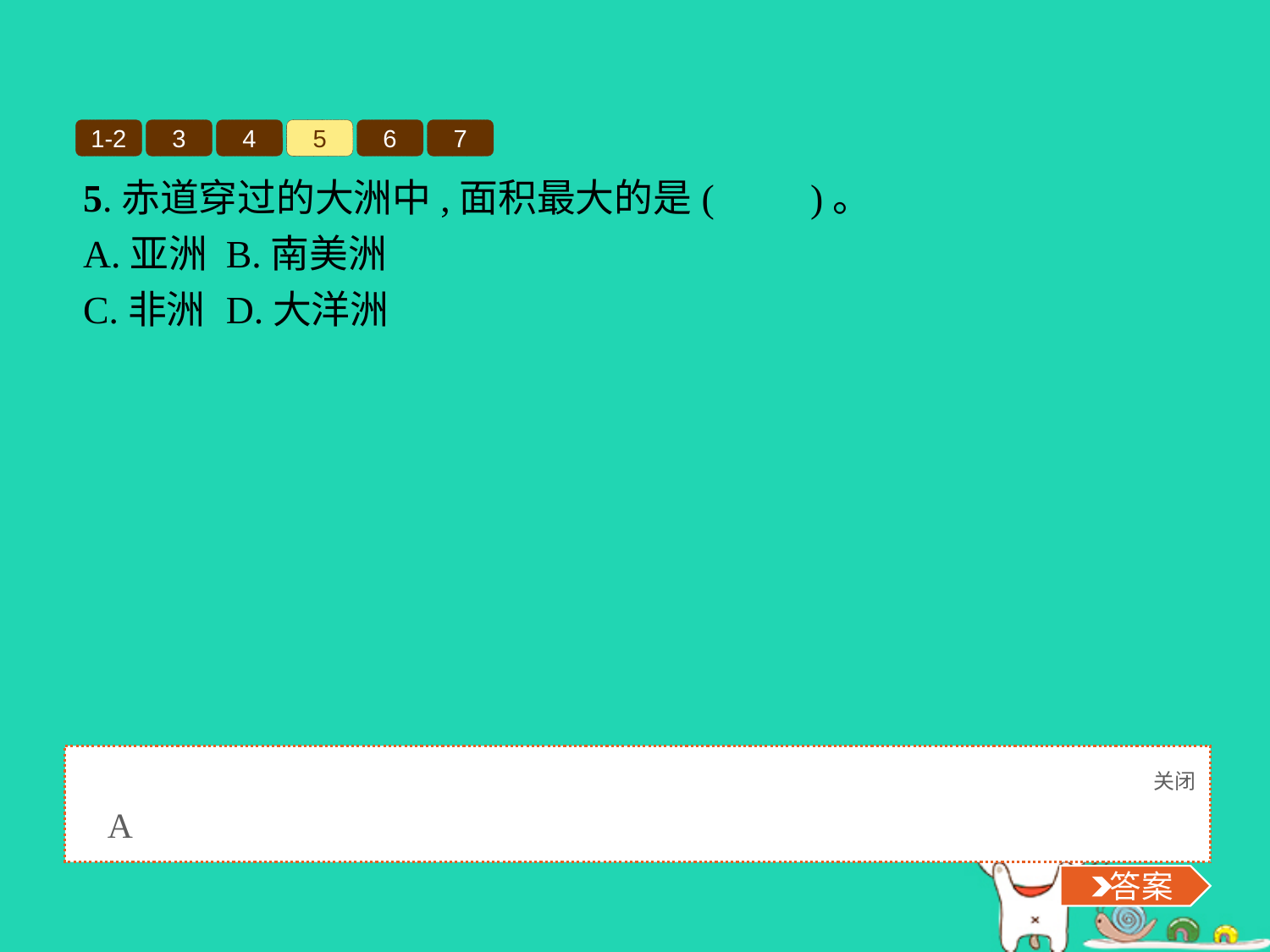

1-2
3
4
5
6
7
5.赤道穿过的大洲中,面积最大的是(　　)。
A.亚洲	B.南美洲
C.非洲	D.大洋洲

关闭
  答案

A
  答案